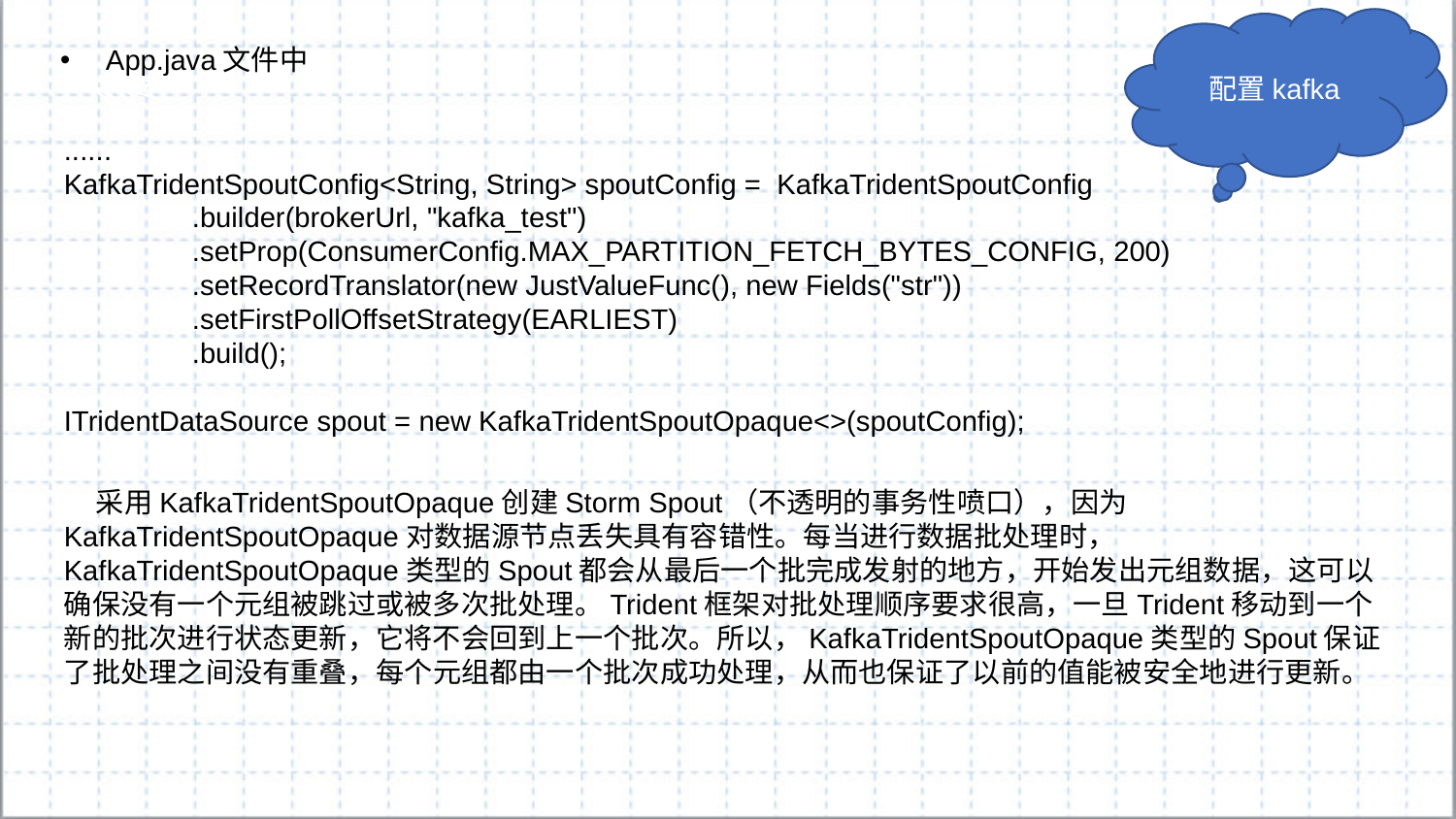

配置kafka
App.java文件中
......
KafkaTridentSpoutConfig<String, String> spoutConfig =  KafkaTridentSpoutConfig
                .builder(brokerUrl, "kafka_test")
                .setProp(ConsumerConfig.MAX_PARTITION_FETCH_BYTES_CONFIG, 200)
                .setRecordTranslator(new JustValueFunc(), new Fields("str"))
                .setFirstPollOffsetStrategy(EARLIEST)
                .build();

ITridentDataSource spout = new KafkaTridentSpoutOpaque<>(spoutConfig);
    采用KafkaTridentSpoutOpaque创建Storm Spout（不透明的事务性喷口），因为KafkaTridentSpoutOpaque对数据源节点丢失具有容错性。每当进行数据批处理时，
KafkaTridentSpoutOpaque类型的Spout都会从最后一个批完成发射的地方，开始发出元组数据，这可以确保没有一个元组被跳过或被多次批处理。Trident框架对批处理顺序要求很高，一旦Trident移动到一个新的批次进行状态更新，它将不会回到上一个批次。所以，KafkaTridentSpoutOpaque类型的Spout保证了批处理之间没有重叠，每个元组都由一个批次成功处理，从而也保证了以前的值能被安全地进行更新。